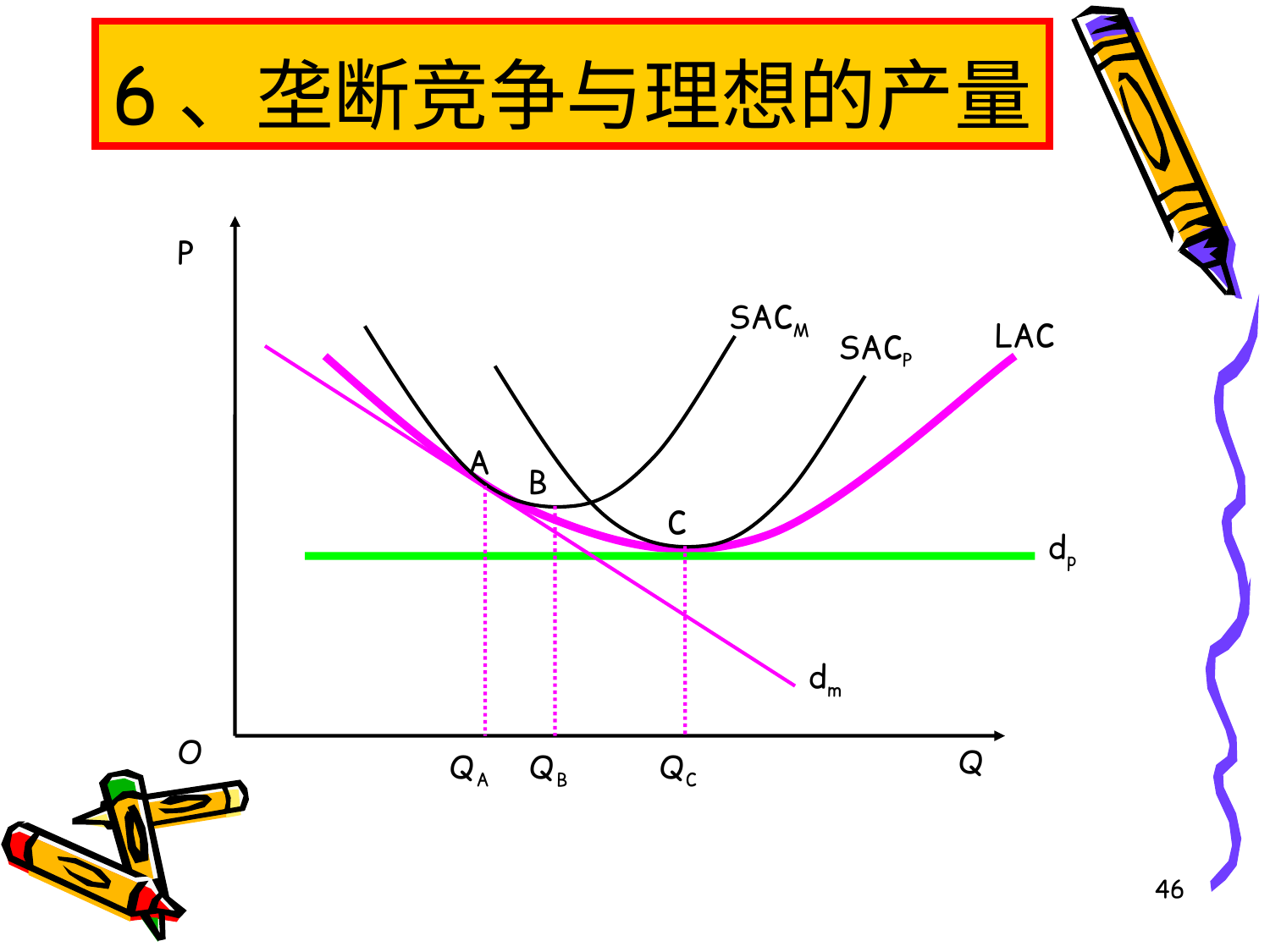

# 6、垄断竞争与理想的产量

P
SACM
LAC

SACP

A
B

C

dp

dm
O

Q
QA
QB
QC
46